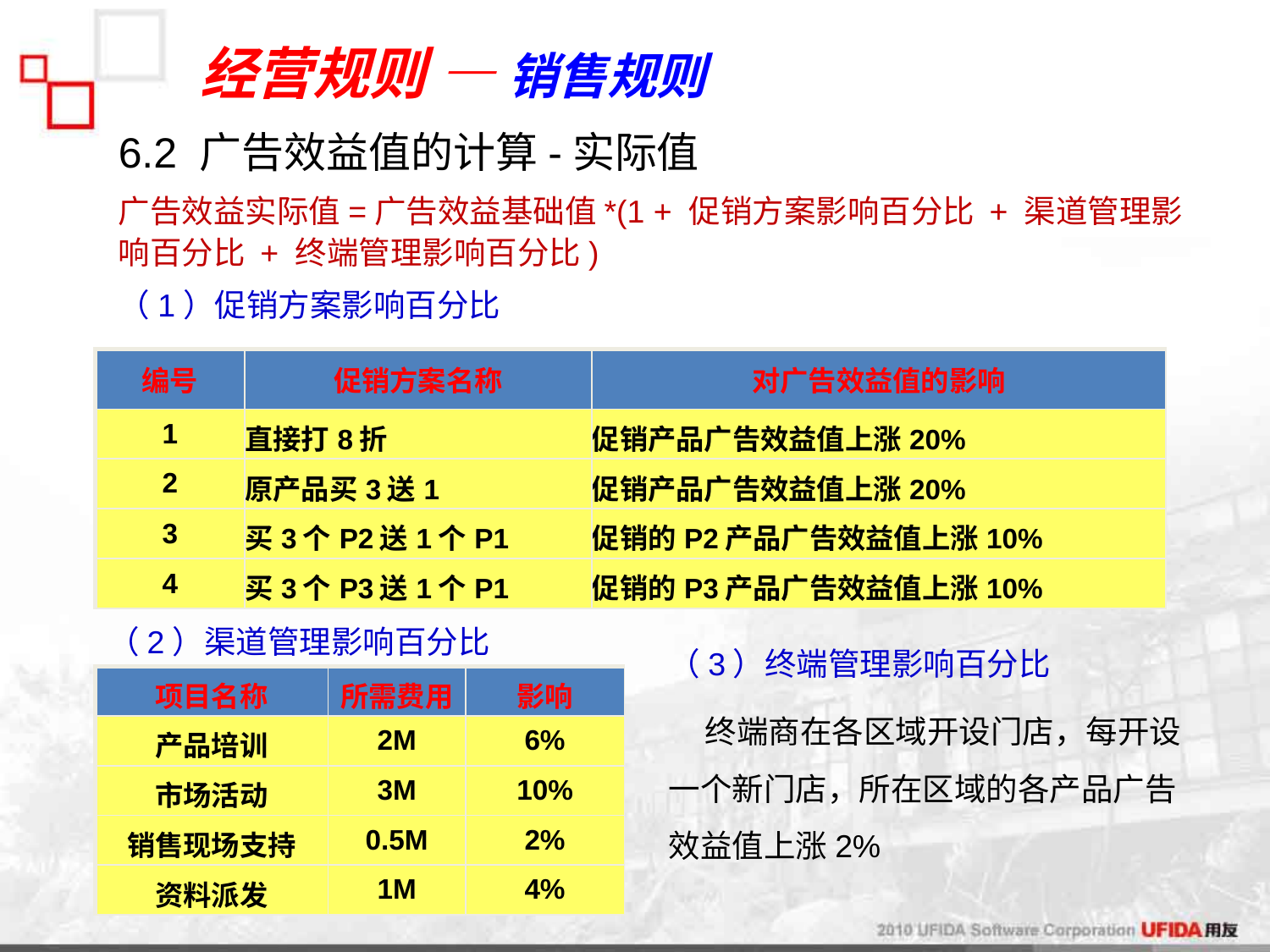

经营规则 — 销售规则
6.2 广告效益值的计算-实际值
广告效益实际值=广告效益基础值*(1 + 促销方案影响百分比 + 渠道管理影响百分比 + 终端管理影响百分比)
（1）促销方案影响百分比
| 编号 | 促销方案名称 | 对广告效益值的影响 |
| --- | --- | --- |
| 1 | 直接打8折 | 促销产品广告效益值上涨20% |
| 2 | 原产品买3送1 | 促销产品广告效益值上涨20% |
| 3 | 买3个P2送1个P1 | 促销的P2产品广告效益值上涨10% |
| 4 | 买3个P3送1个P1 | 促销的P3产品广告效益值上涨10% |
（3）终端管理影响百分比
    终端商在各区域开设门店，每开设一个新门店，所在区域的各产品广告效益值上涨2%
（2）渠道管理影响百分比
| 项目名称 | 所需费用 | 影响 |
| --- | --- | --- |
| 产品培训 | 2M | 6% |
| 市场活动 | 3M | 10% |
| 销售现场支持 | 0.5M | 2% |
| 资料派发 | 1M | 4% |